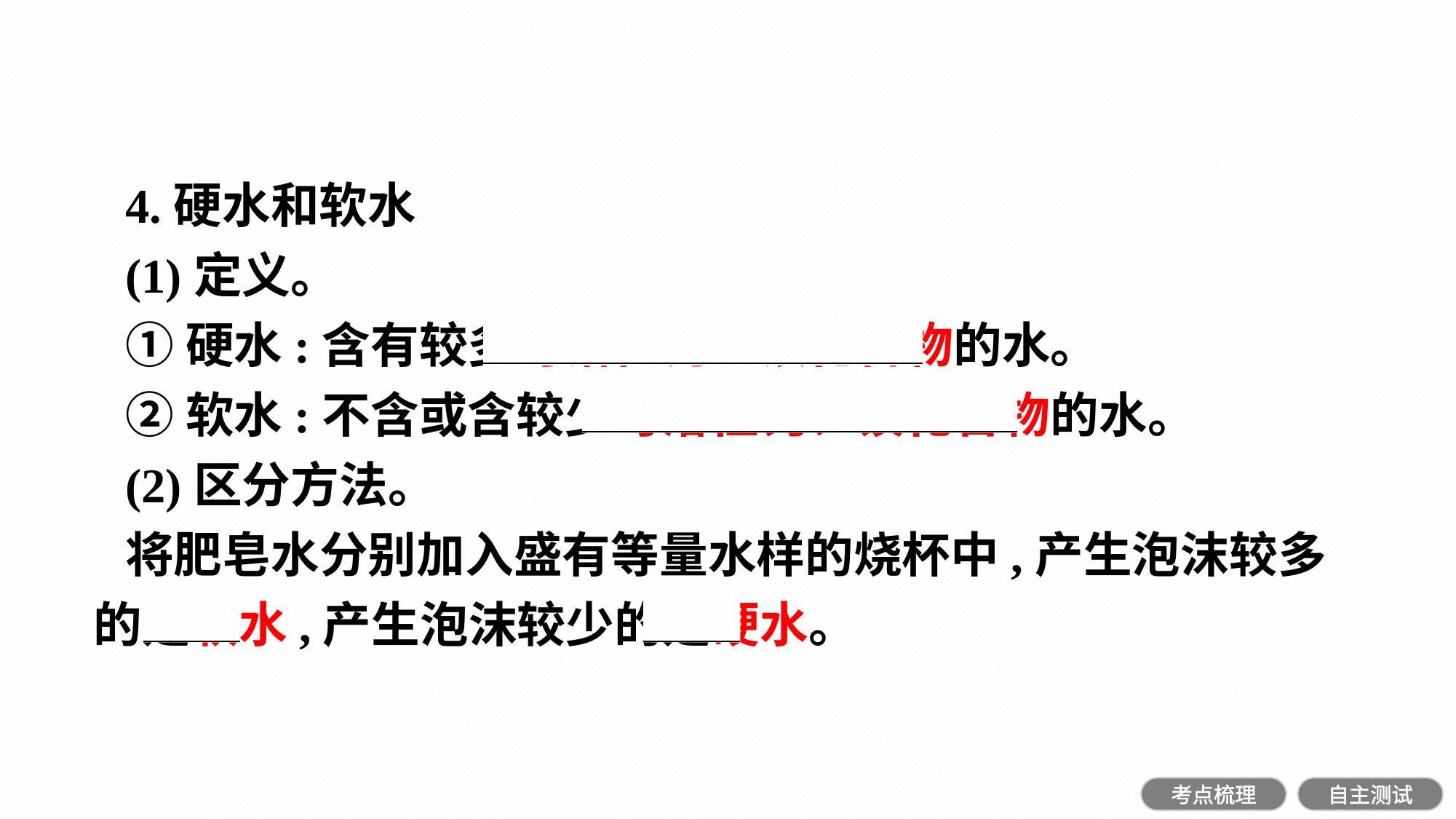

4.硬水和软水
(1)定义。
①硬水:含有较多可溶性钙、镁化合物的水。
②软水:不含或含较少可溶性钙、镁化合物的水。
(2)区分方法。
将肥皂水分别加入盛有等量水样的烧杯中,产生泡沫较多的是软水,产生泡沫较少的是硬水。